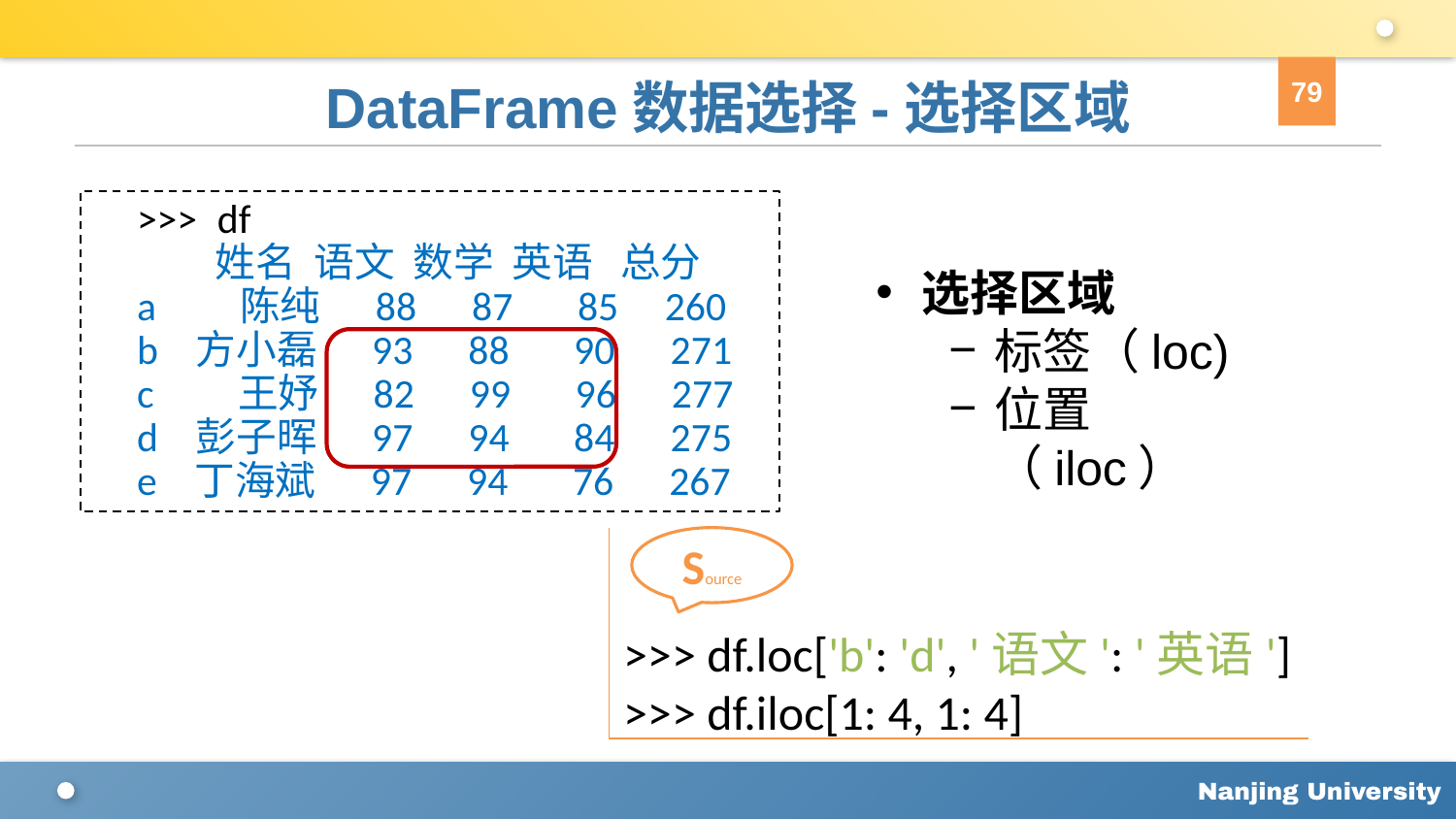

79
# DataFrame数据选择-选择区域
>>> df
  姓名  语文  数学  英语   总分
a        陈纯     88      87       85     260
b   方小磊     93      88       90      271
c        王妤     82      99       96      277
d   彭子晖     97      94       84      275
e   丁海斌     97      94       76      267
选择区域
标签（loc)
位置（iloc）

>>> df.loc['b': 'd', '语文': '英语']
>>> df.iloc[1: 4, 1: 4]

Source